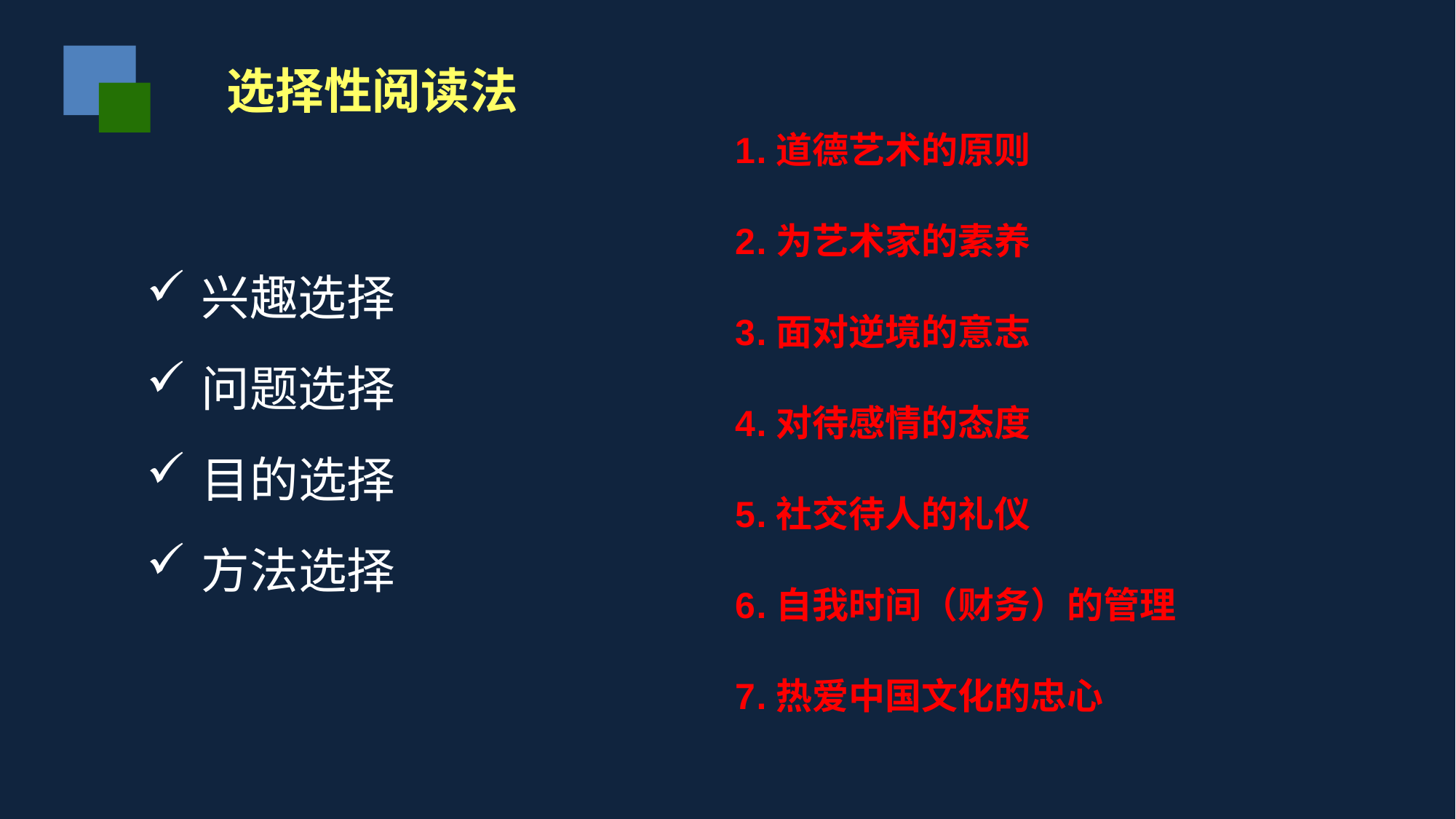

选择性阅读法
道德艺术的原则
为艺术家的素养
面对逆境的意志
对待感情的态度
社交待人的礼仪
自我时间（财务）的管理
热爱中国文化的忠心

兴趣选择
问题选择
目的选择
方法选择